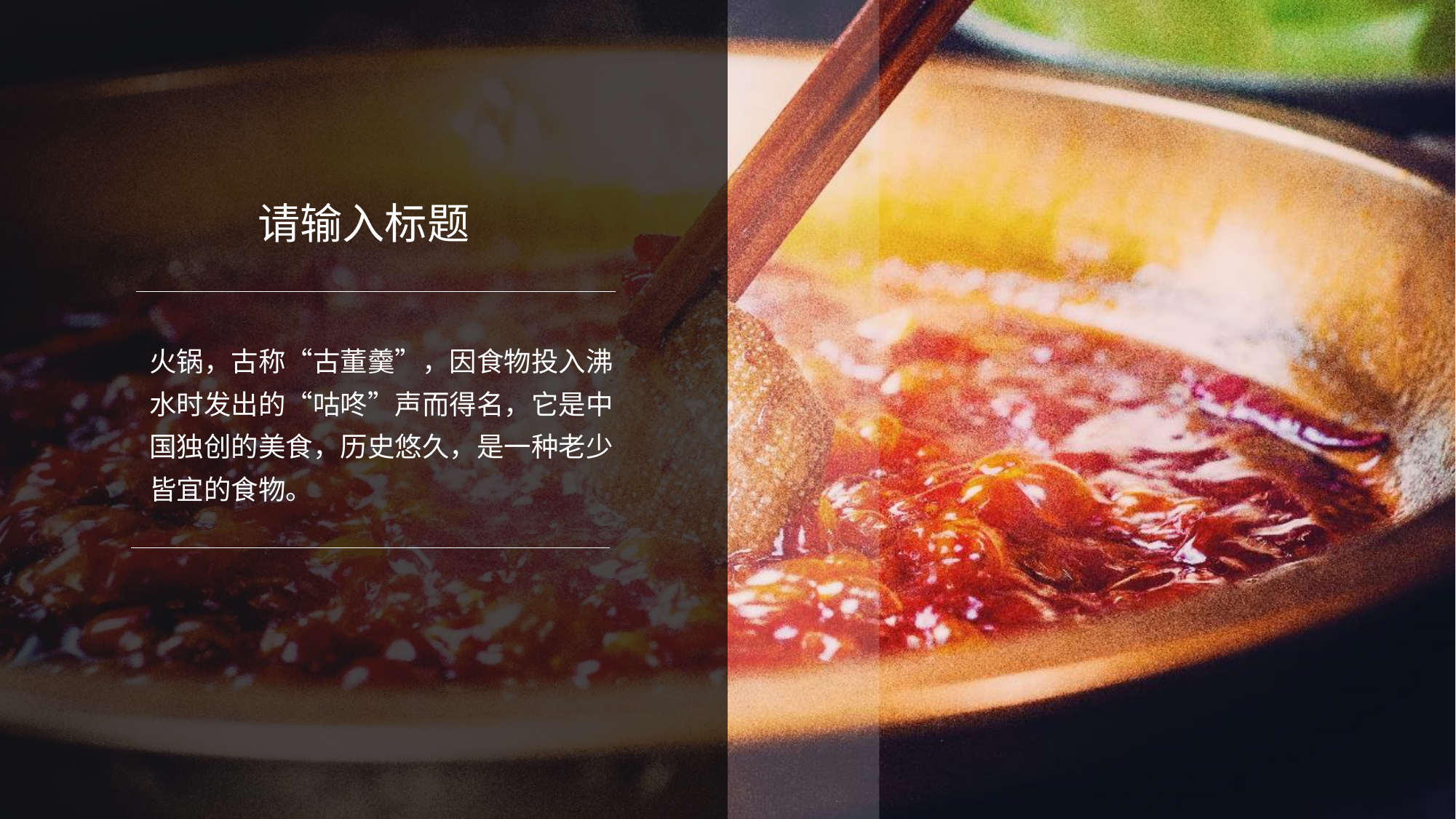

请输入标题
火锅，古称“古董羹”，因食物投入沸
水时发出的“咕咚”声而得名，它是中
国独创的美食，历史悠久，是一种老少
皆宜的食物。